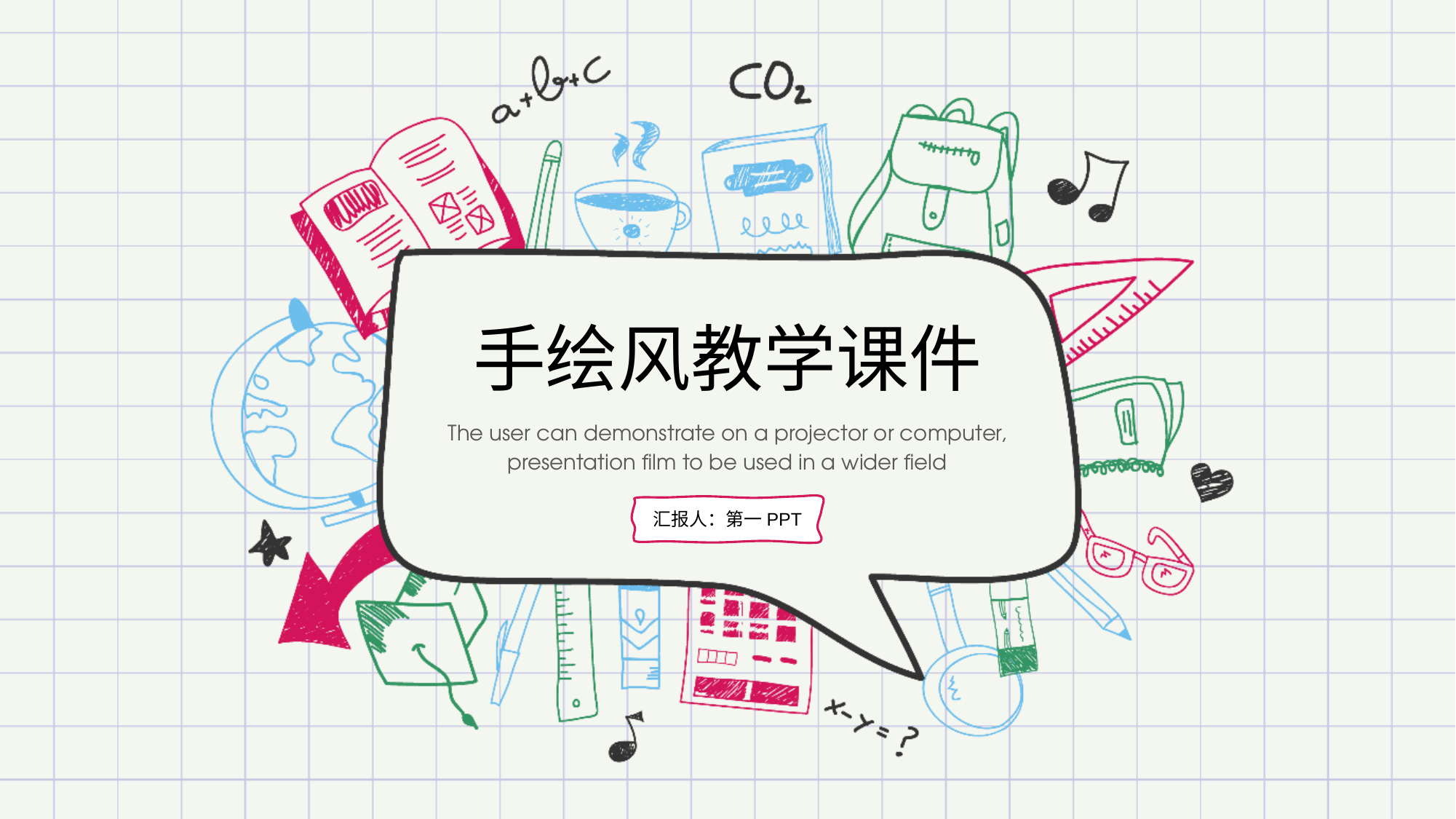

手绘风教学课件
The user can demonstrate on a projector or computer, presentation film to be used in a wider field

汇报人：第一PPT